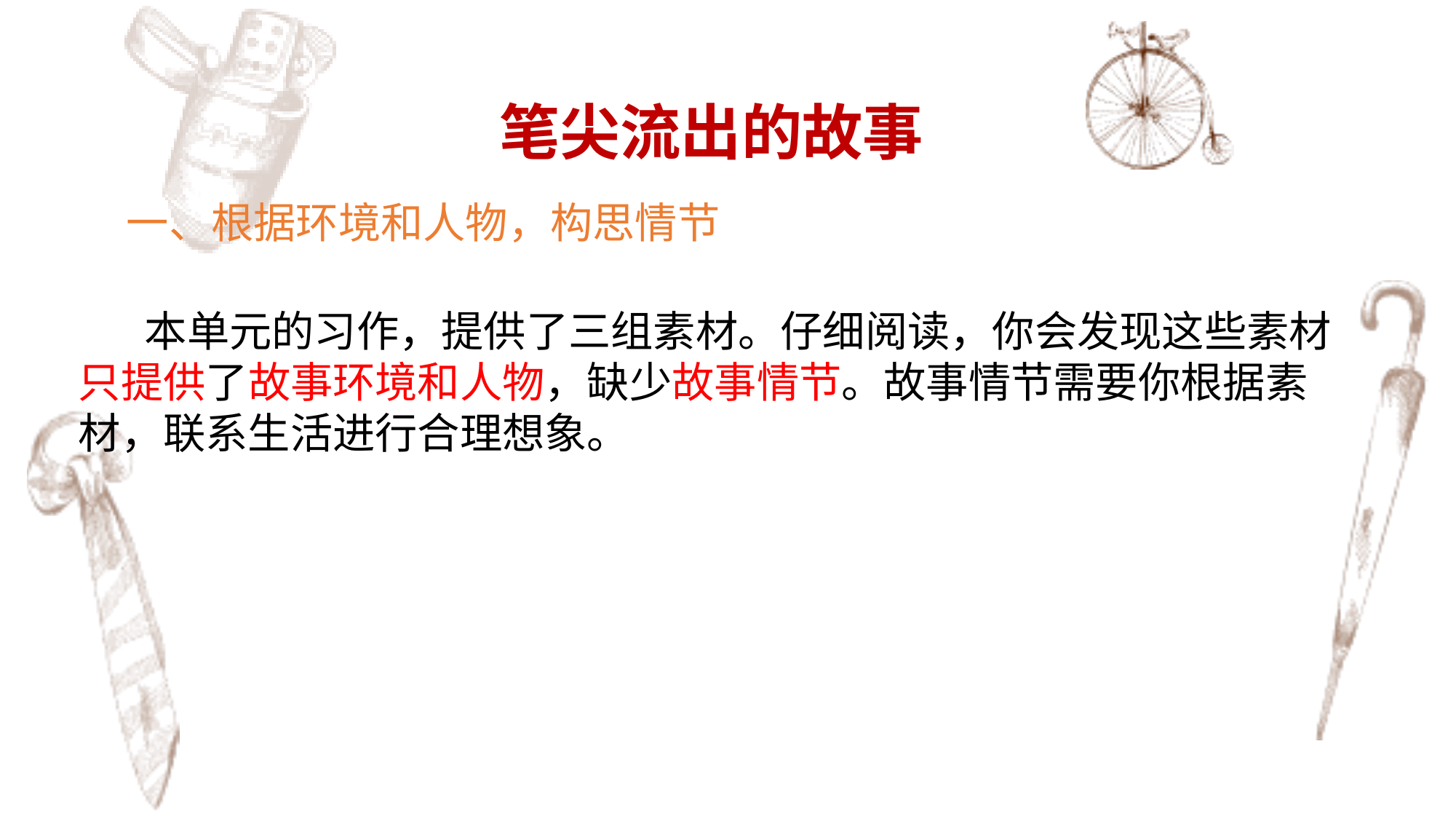

笔尖流出的故事

    一、根据环境和人物，构思情节
　  本单元的习作，提供了三组素材。仔细阅读，你会发现这些素材只提供了故事环境和人物，缺少故事情节。故事情节需要你根据素材，联系生活进行合理想象。